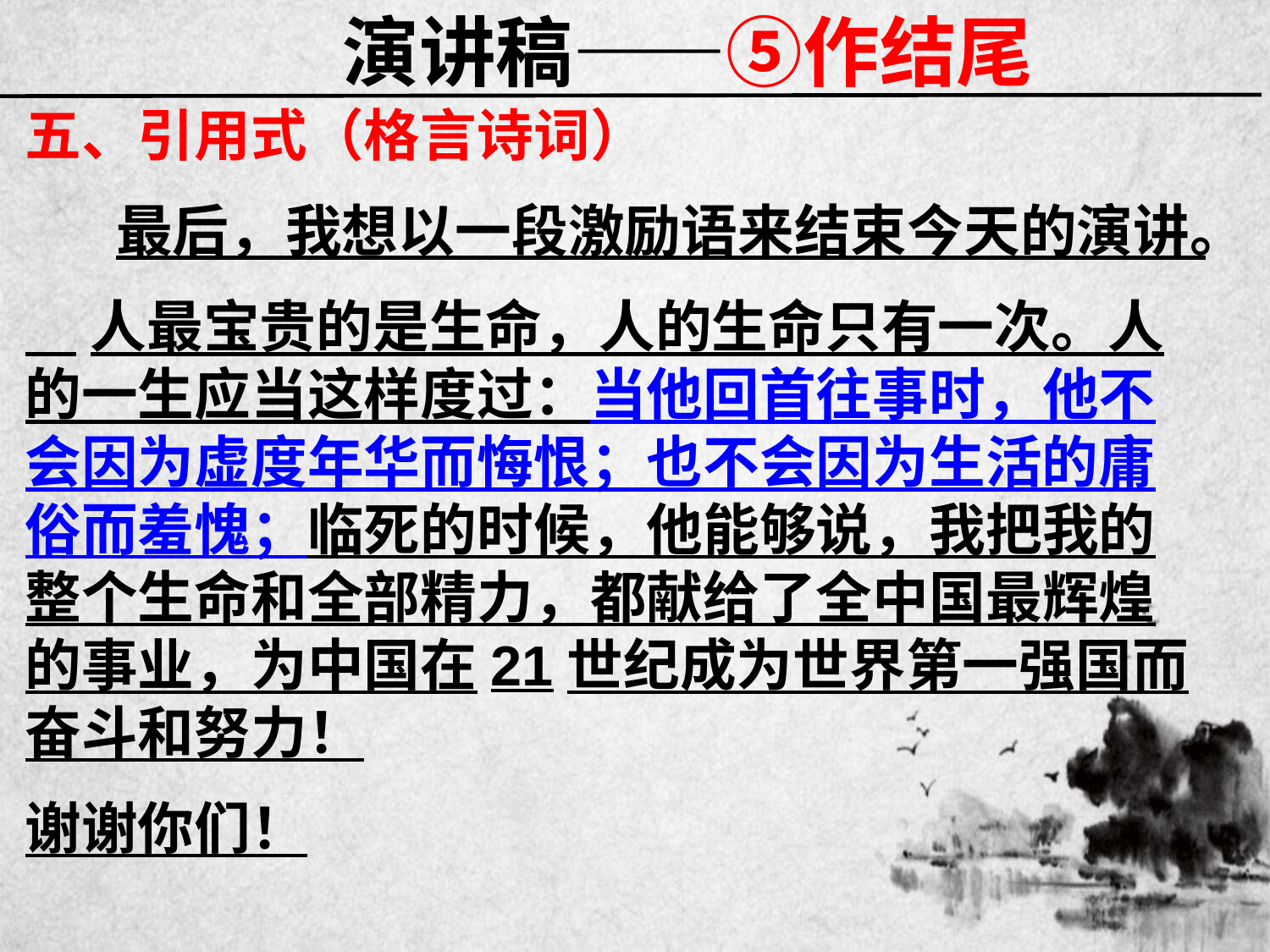

# 演讲稿——⑤作结尾
五、引用式（格言诗词）
      最后，我想以一段激励语来结束今天的演讲。
    人最宝贵的是生命，人的生命只有一次。人的一生应当这样度过：当他回首往事时，他不会因为虚度年华而悔恨；也不会因为生活的庸俗而羞愧；临死的时候，他能够说，我把我的整个生命和全部精力，都献给了全中国最辉煌的事业，为中国在21世纪成为世界第一强国而奋斗和努力！
谢谢你们！